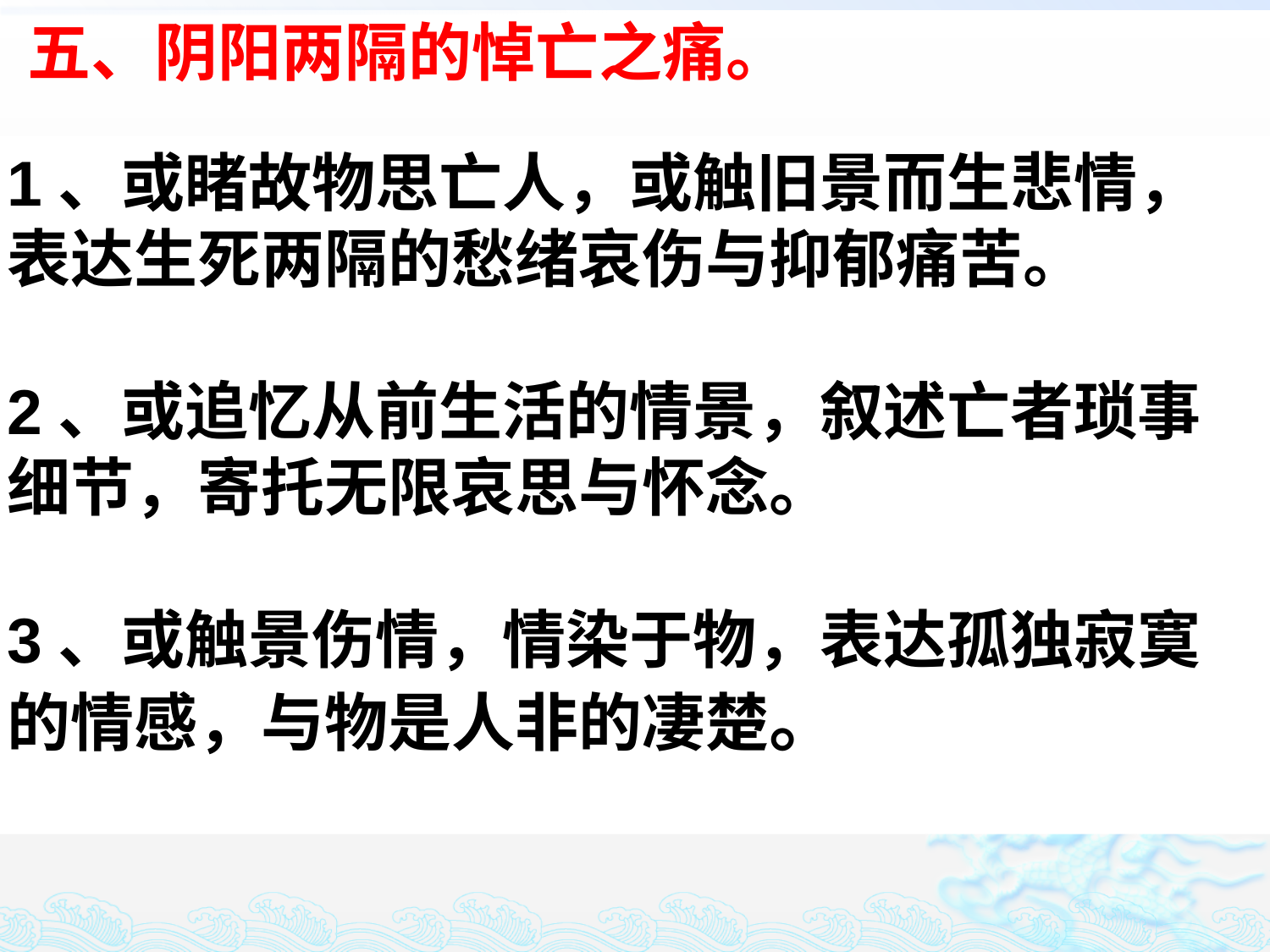

五、阴阳两隔的悼亡之痛。
1、或睹故物思亡人，或触旧景而生悲情，表达生死两隔的愁绪哀伤与抑郁痛苦。

2、或追忆从前生活的情景，叙述亡者琐事细节，寄托无限哀思与怀念。

3、或触景伤情，情染于物，表达孤独寂寞的情感，与物是人非的凄楚。